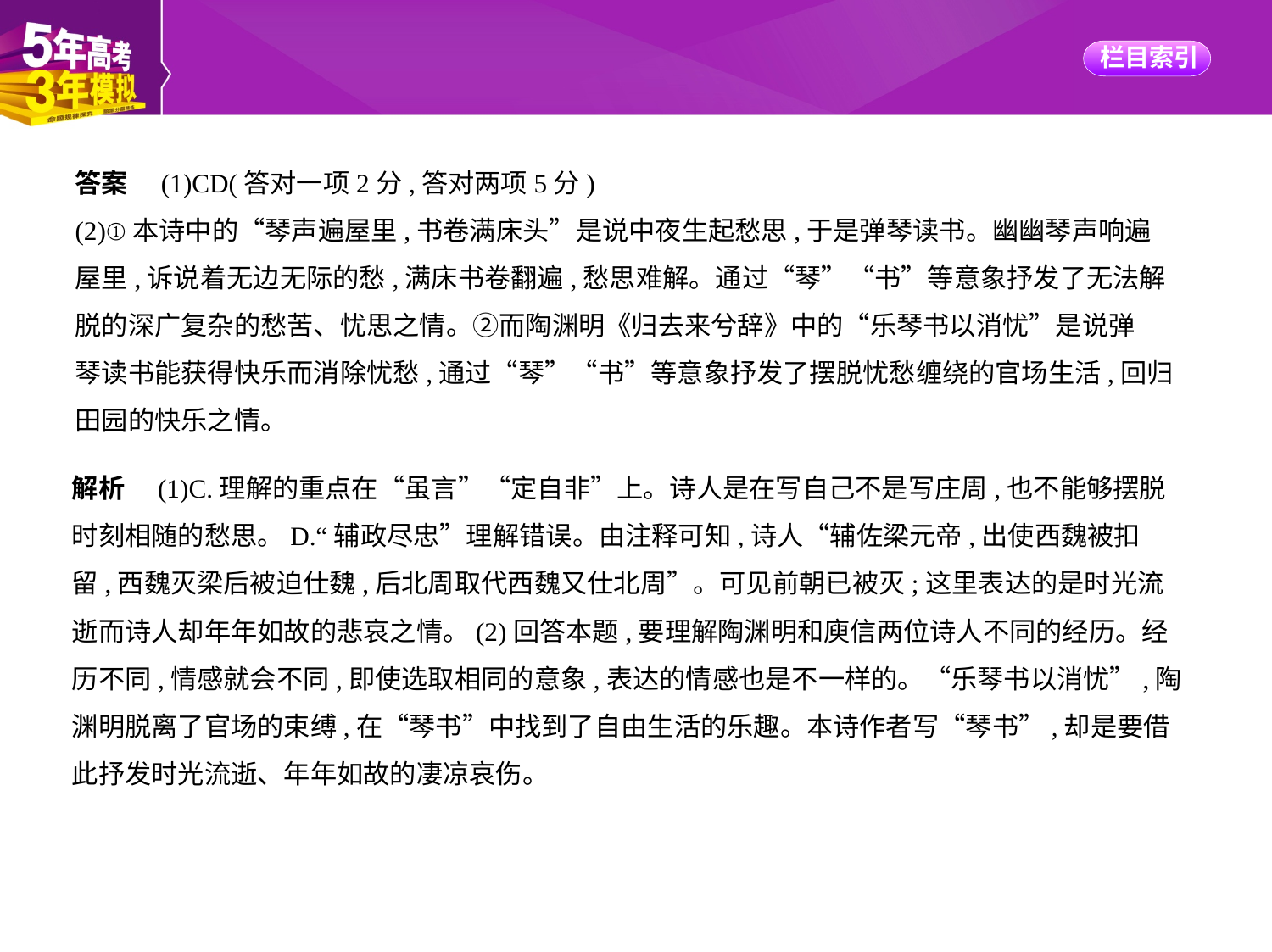

答案　(1)CD(答对一项2分,答对两项5分)
(2)①本诗中的“琴声遍屋里,书卷满床头”是说中夜生起愁思,于是弹琴读书。幽幽琴声响遍
屋里,诉说着无边无际的愁,满床书卷翻遍,愁思难解。通过“琴”“书”等意象抒发了无法解
脱的深广复杂的愁苦、忧思之情。②而陶渊明《归去来兮辞》中的“乐琴书以消忧”是说弹
琴读书能获得快乐而消除忧愁,通过“琴”“书”等意象抒发了摆脱忧愁缠绕的官场生活,回归
田园的快乐之情。
解析　(1)C.理解的重点在“虽言”“定自非”上。诗人是在写自己不是写庄周,也不能够摆脱
时刻相随的愁思。D.“辅政尽忠”理解错误。由注释可知,诗人“辅佐梁元帝,出使西魏被扣
留,西魏灭梁后被迫仕魏,后北周取代西魏又仕北周”。可见前朝已被灭;这里表达的是时光流
逝而诗人却年年如故的悲哀之情。(2)回答本题,要理解陶渊明和庾信两位诗人不同的经历。经
历不同,情感就会不同,即使选取相同的意象,表达的情感也是不一样的。“乐琴书以消忧”,陶
渊明脱离了官场的束缚,在“琴书”中找到了自由生活的乐趣。本诗作者写“琴书”,却是要借
此抒发时光流逝、年年如故的凄凉哀伤。